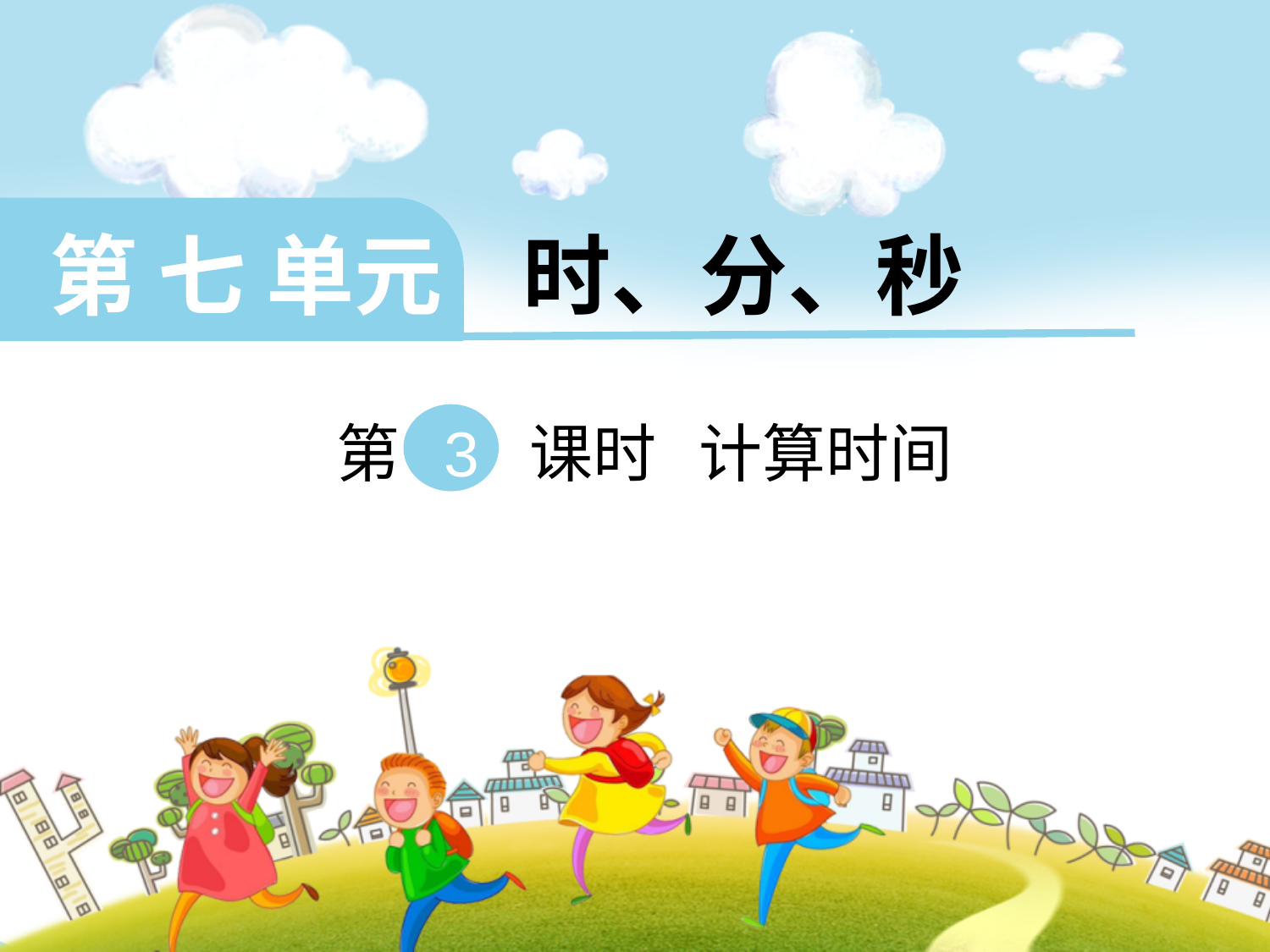

第 七 单元    时、分、秒

  第  3  课时   计算时间